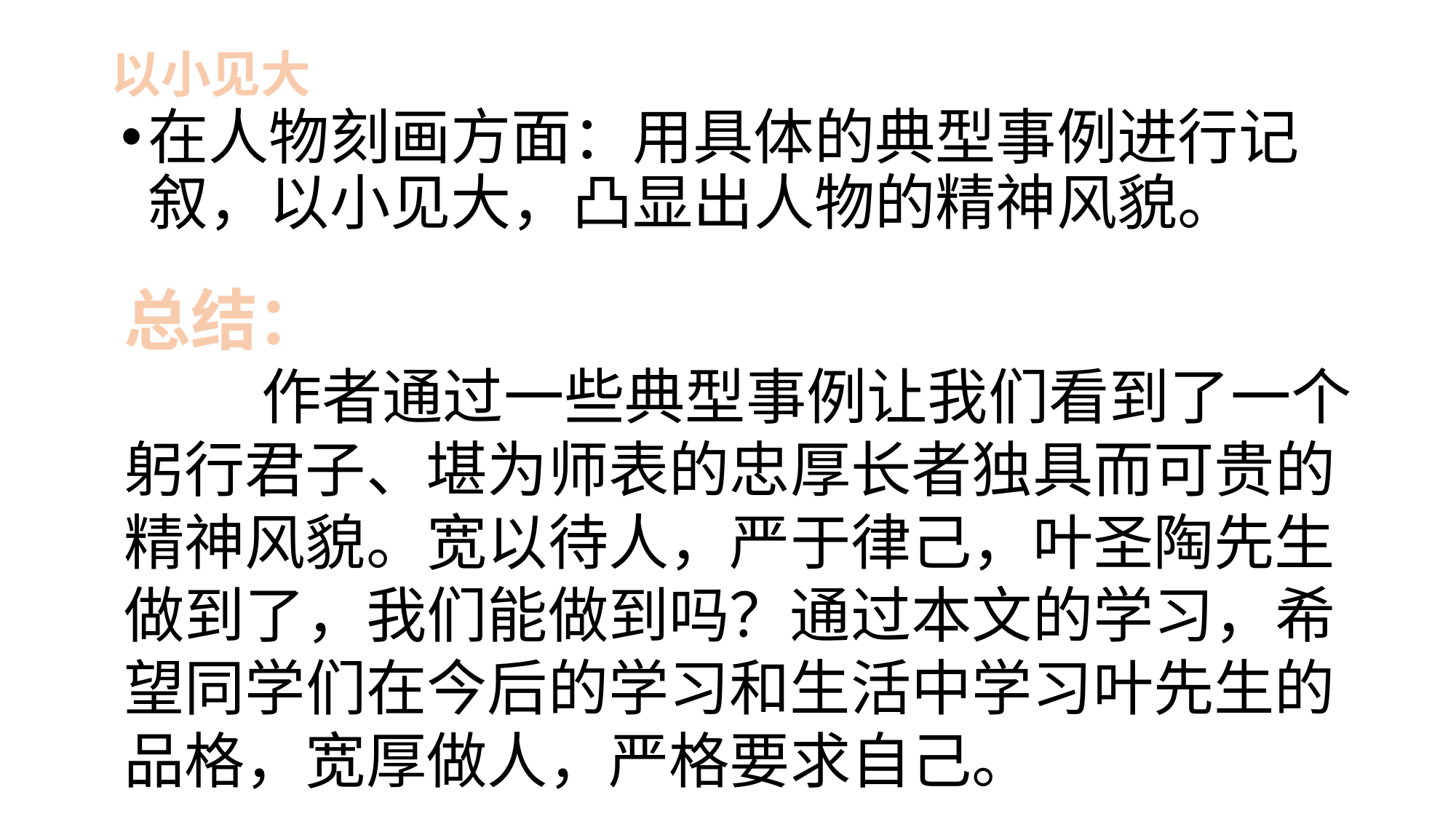

# 以小见大
在人物刻画方面：用具体的典型事例进行记叙，以小见大，凸显出人物的精神风貌。

总结：
         作者通过一些典型事例让我们看到了一个躬行君子、堪为师表的忠厚长者独具而可贵的精神风貌。宽以待人，严于律己，叶圣陶先生做到了，我们能做到吗？通过本文的学习，希望同学们在今后的学习和生活中学习叶先生的品格，宽厚做人，严格要求自己。